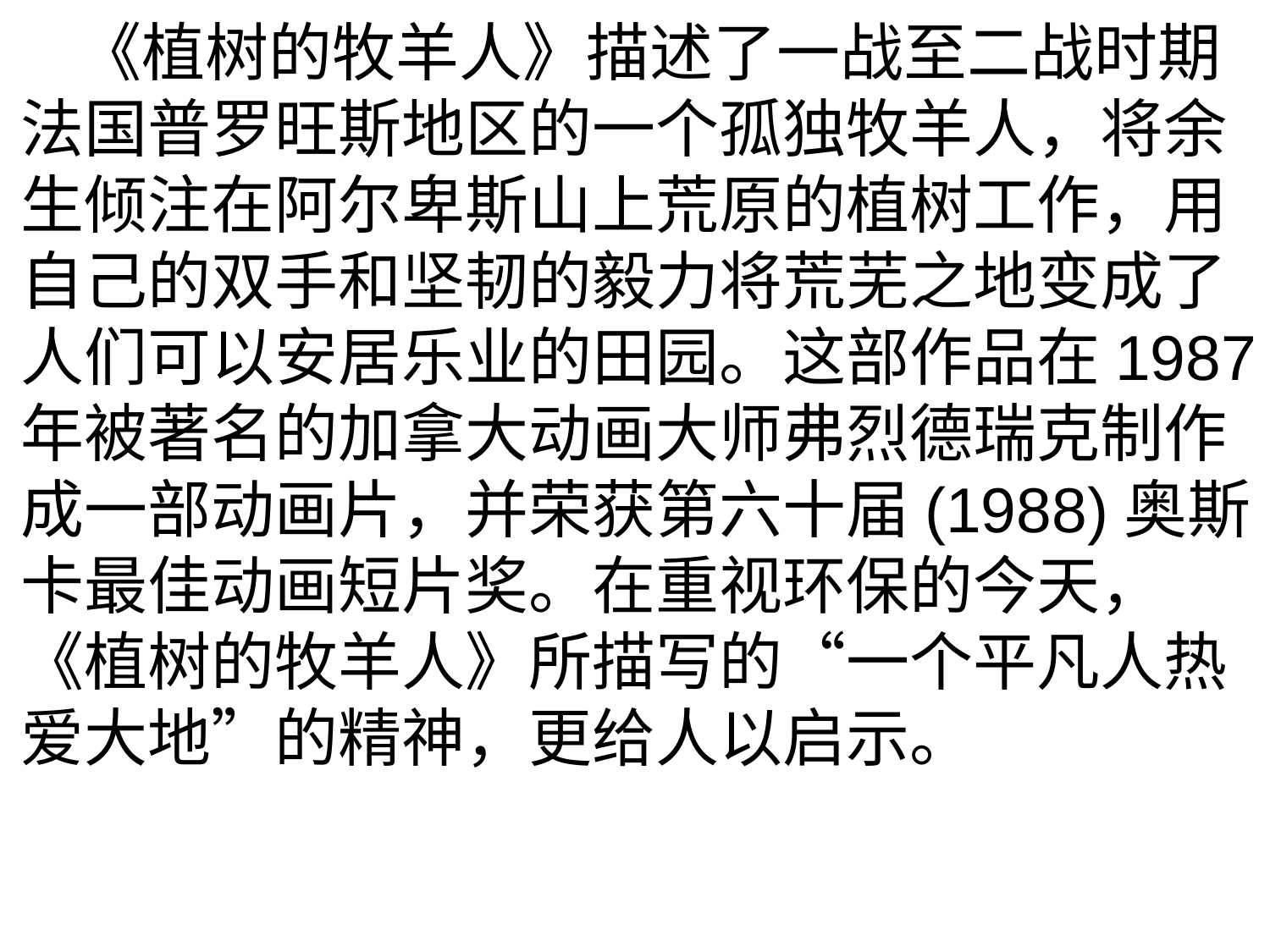

《植树的牧羊人》描述了一战至二战时期法国普罗旺斯地区的一个孤独牧羊人，将余生倾注在阿尔卑斯山上荒原的植树工作，用自己的双手和坚韧的毅力将荒芜之地变成了人们可以安居乐业的田园。这部作品在1987年被著名的加拿大动画大师弗烈德瑞克制作成一部动画片，并荣获第六十届(1988)奥斯卡最佳动画短片奖。在重视环保的今天，《植树的牧羊人》所描写的“一个平凡人热爱大地”的精神，更给人以启示。